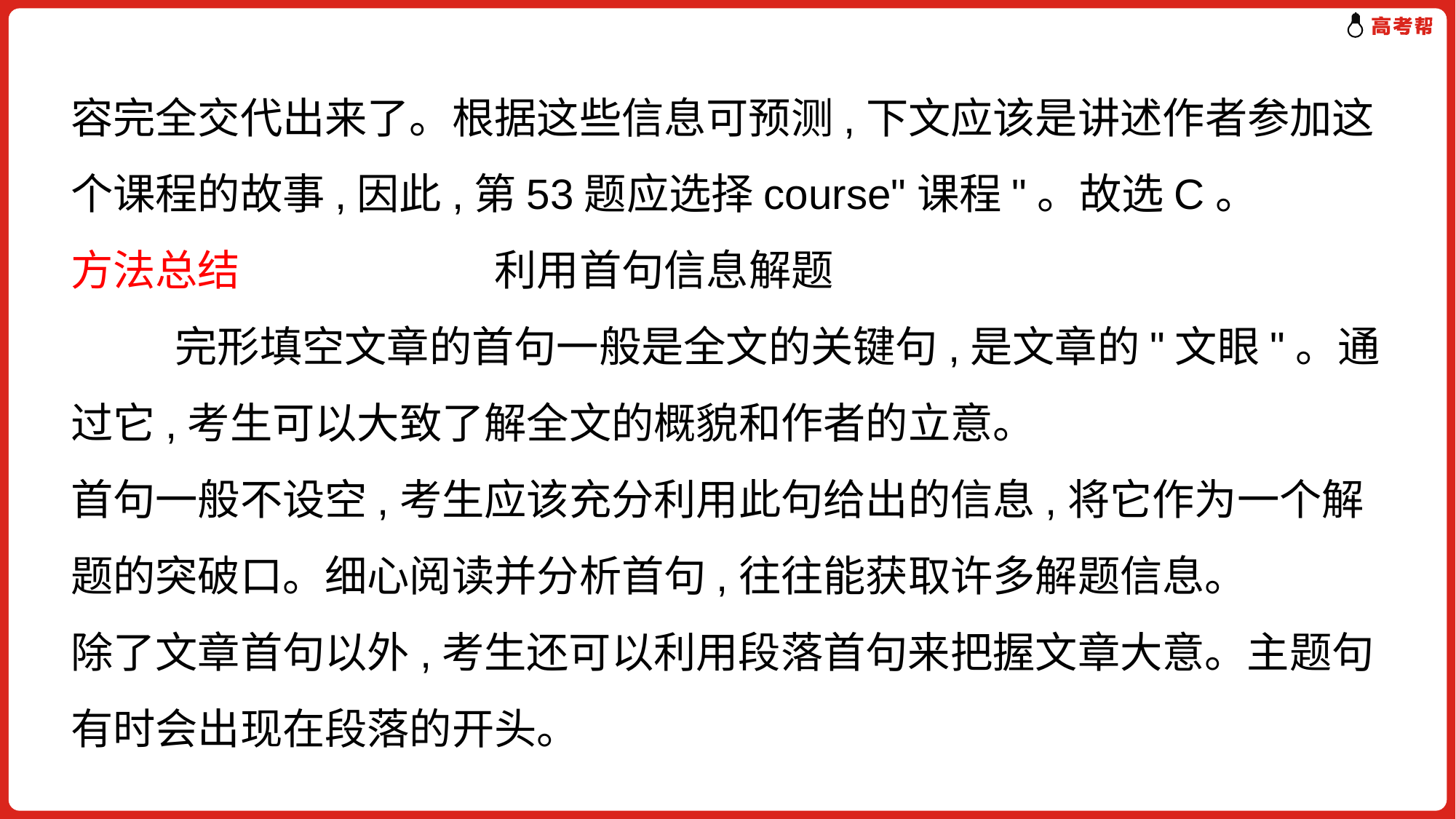

容完全交代出来了。根据这些信息可预测,下文应该是讲述作者参加这个课程的故事,因此,第53题应选择course"课程"。故选C。
方法总结　　　　　　利用首句信息解题
 　　完形填空文章的首句一般是全文的关键句,是文章的"文眼"。通过它,考生可以大致了解全文的概貌和作者的立意。
首句一般不设空,考生应该充分利用此句给出的信息,将它作为一个解题的突破口。细心阅读并分析首句,往往能获取许多解题信息。
除了文章首句以外,考生还可以利用段落首句来把握文章大意。主题句有时会出现在段落的开头。